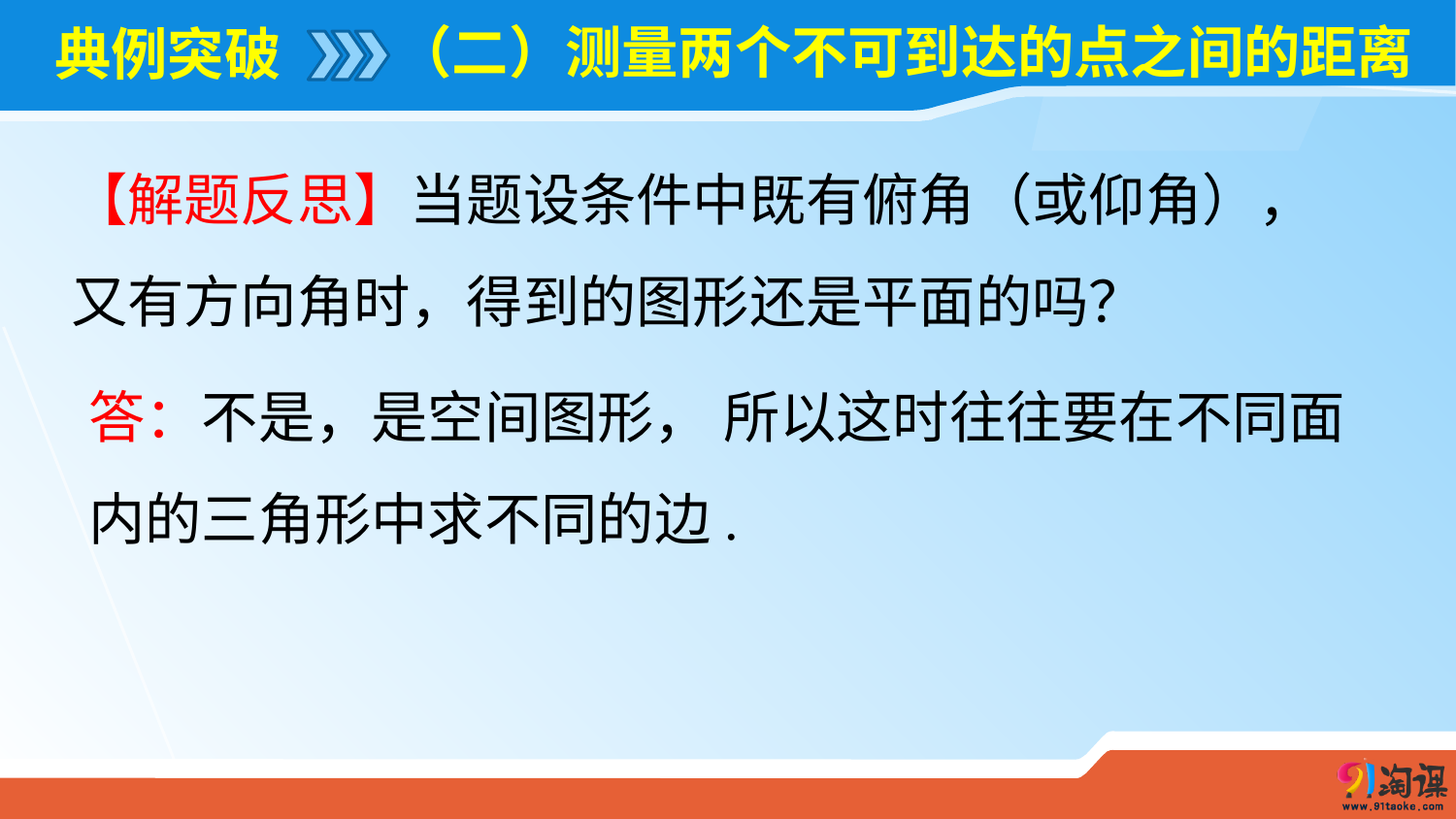

（二）测量两个不可到达的点之间的距离
# 典例突破
【解题反思】当题设条件中既有俯角（或仰角），又有方向角时，得到的图形还是平面的吗？
答：不是，是空间图形， 所以这时往往要在不同面内的三角形中求不同的边.